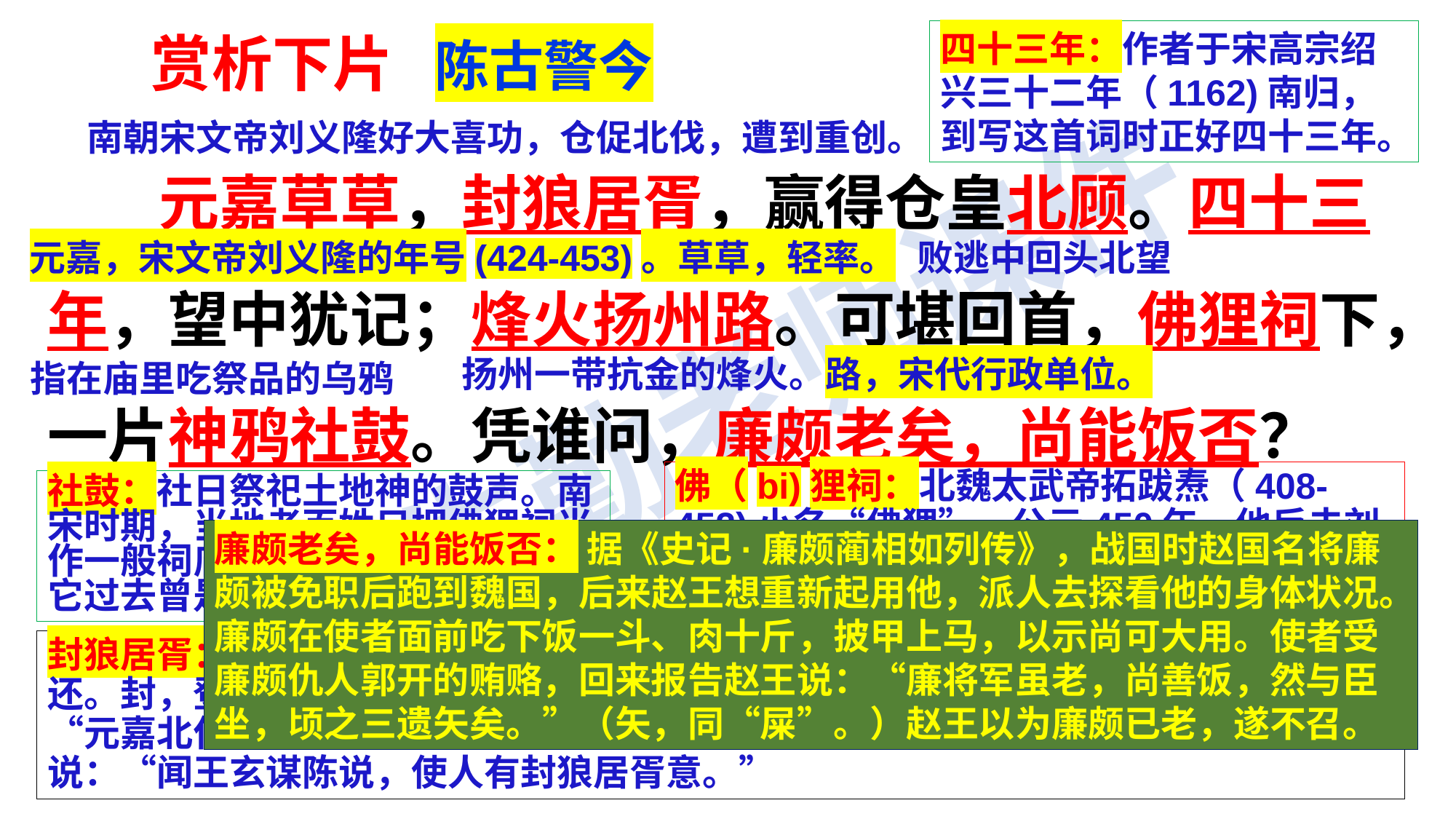

赏析下片   陈古警今
四十三年：作者于宋高宗绍兴三十二年（1162)南归，到写这首词时正好四十三年。
       元嘉草草，封狼居胥，赢得仓皇北顾。四十三年，望中犹记；烽火扬州路。可堪回首，佛狸祠下，一片神鸦社鼓。凭谁问，廉颇老矣，尚能饭否？
南朝宋文帝刘义隆好大喜功，仓促北伐，遭到重创。
元嘉，宋文帝刘义隆的年号(424-453)。草草，轻率。
败逃中回头北望
扬州一带抗金的烽火。路，宋代行政单位。
指在庙里吃祭品的乌鸦
佛（bi)狸祠：北魏太武帝拓跋焘（408-452)小名“佛狸”。公元450年，他反击刘宋，兵锋南下，在长江北岸瓜步山上建立行宫，后称“佛狸祠”。
社鼓：社日祭祀土地神的鼓声。南宋时期，当地老百姓只把佛狸祠当作一般祠庙来祭祀供奉，而不知道它过去曾是北魏皇帝的行宫。
廉颇老矣，尚能饭否： 据《史记·廉颇蔺相如列传》，战国时赵国名将廉颇被免职后跑到魏国，后来赵王想重新起用他，派人去探看他的身体状况。廉颇在使者面前吃下饭一斗、肉十斤，披甲上马，以示尚可大用。使者受廉颇仇人郭开的贿赂，回来报告赵王说：“廉将军虽老，尚善饭，然与臣坐，顷之三遗矢矣。”（矢，同“屎”。）赵王以为廉颇已老，遂不召。
封狼居胥：汉武帝元狩四年（前119),霍去病远征匈奴，歼敌七万余，封狼居胥山而还。封，登山祭天，以纪功勋。狼居胥，山名，即今蒙古国境内的肯特山。这里用“元嘉北伐”告诫南宋朝廷要汲取历史教训。《宋书.王玄谋传》载刘义隆对殷景仁说：“闻王玄谋陈说，使人有封狼居胥意。”